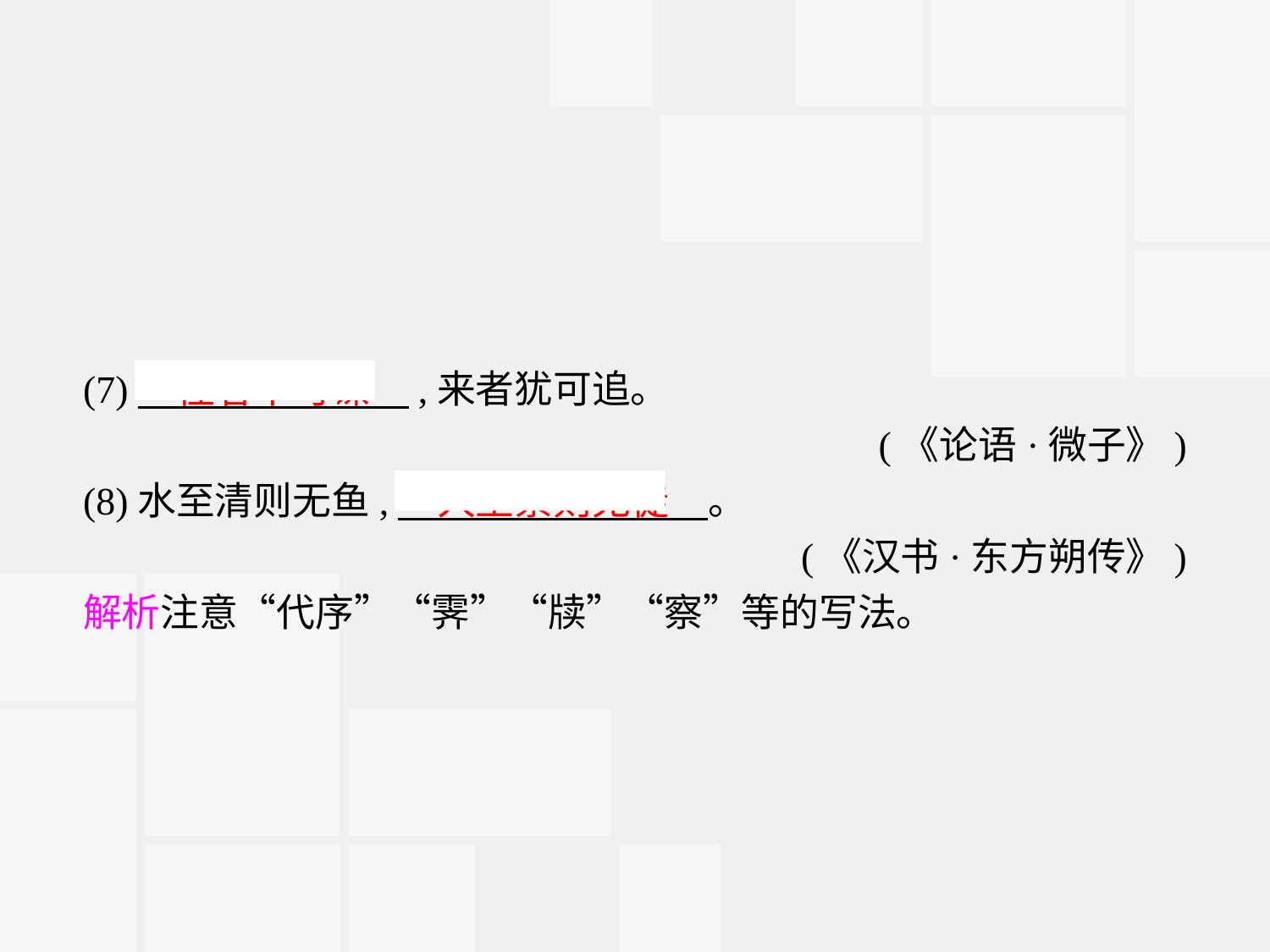

(7)　往者不可谏　,来者犹可追。
(《论语·微子》)
(8)水至清则无鱼,　人至察则无徒　。
(《汉书·东方朔传》)
解析注意“代序”“霁”“牍”“察”等的写法。